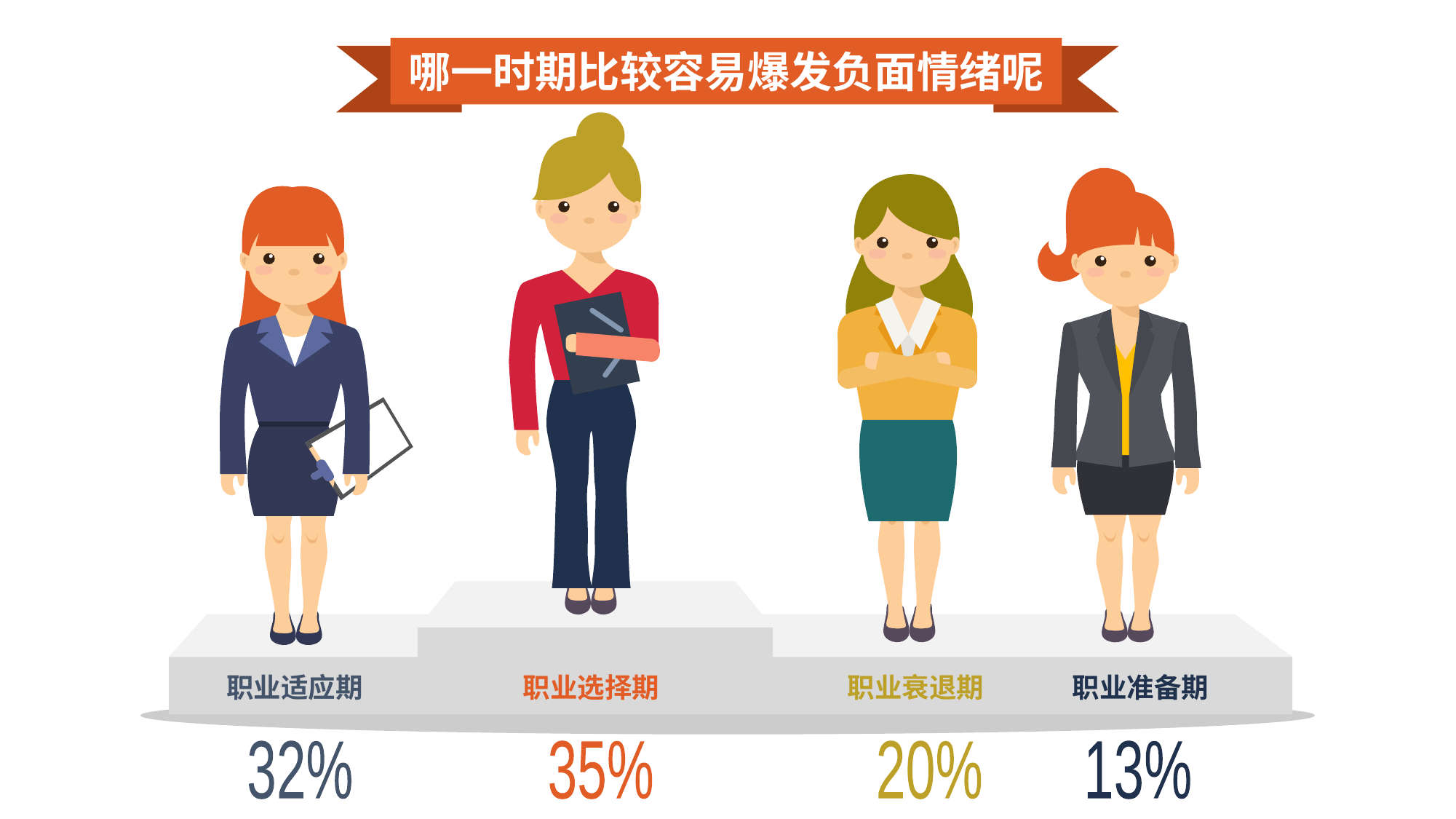

哪一时期比较容易爆发负面情绪呢

职业适应期
职业选择期
职业衰退期
职业准备期
32%
35%
20%
13%